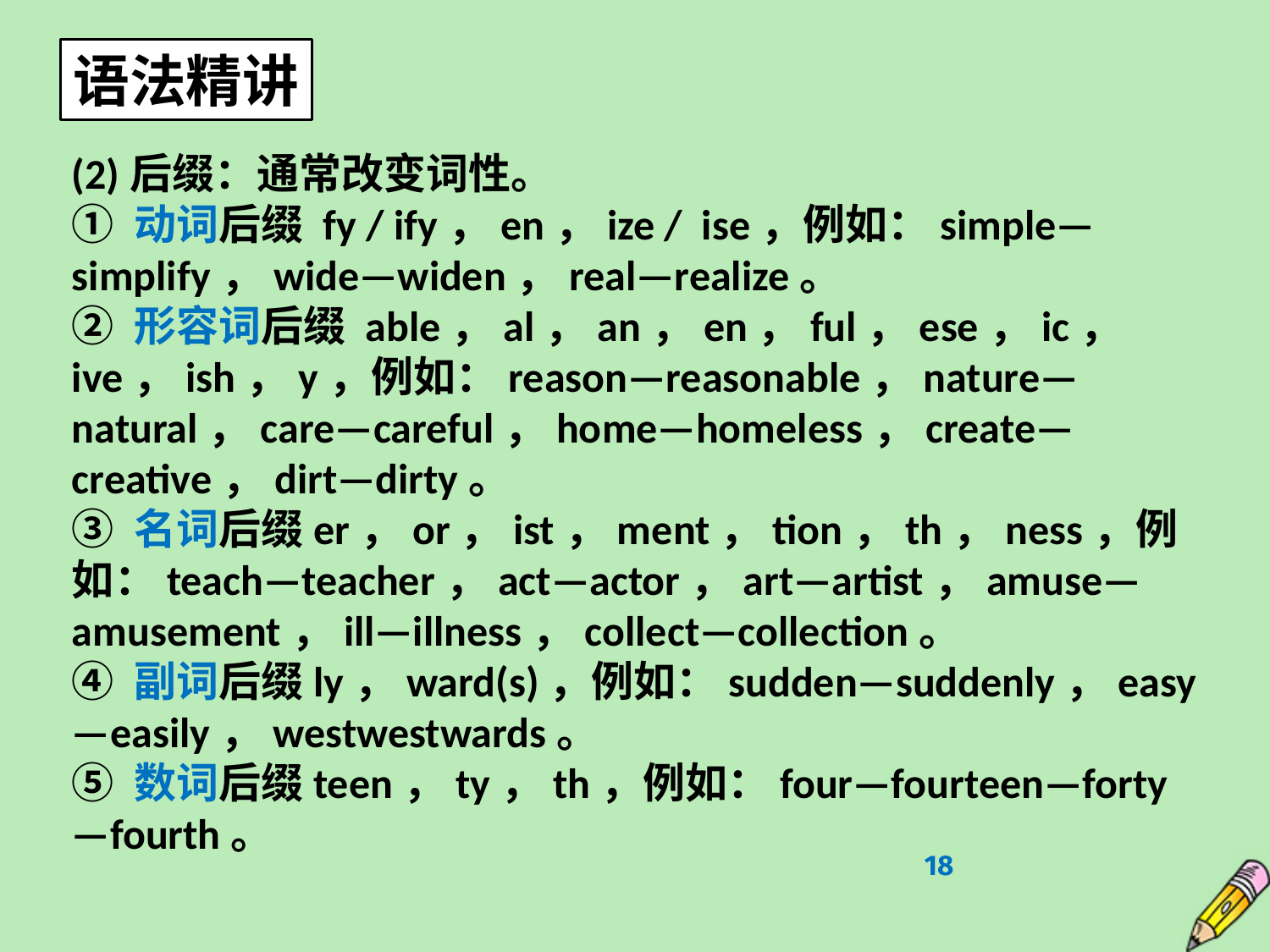

语法精讲
(2)后缀：通常改变词性。
① 动词后缀 ­fy / ­ify，­en，­ize /  ­ise，例如：simple—simplify，wide—widen，real—realize。
② 形容词后缀 ­able，­al，­an，­en，­ful，­ese，­ic，­ive，­ish，­y，例如：reason—reasonable，nature—natural，care—careful，home—homeless，create—creative，dirt—dirty。
③ 名词后缀­er，­or，­ist，­ment，­tion，­th，­ness，例如：teach—teacher，act—actor，art—artist，amuse—amusement，ill—illness，collect—collection。
④ 副词后缀­ly，­ward(s)，例如：sudden—suddenly，easy—easily，west­westwards。
⑤ 数词后缀­teen，­ty，­th，例如：four—fourteen—forty—fourth。

18